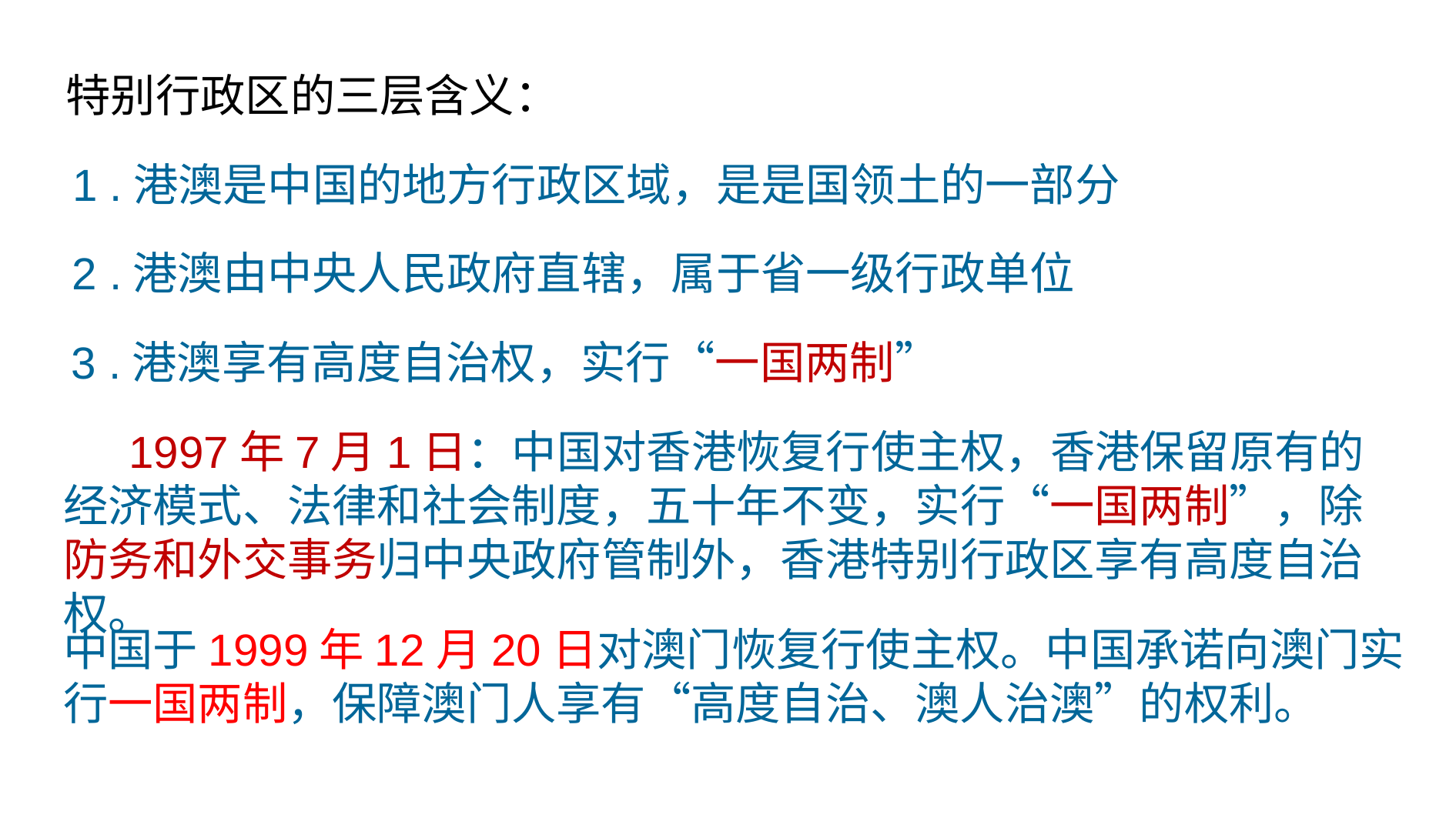

特别行政区的三层含义：
1 .港澳是中国的地方行政区域，是是国领土的一部分
2 .港澳由中央人民政府直辖，属于省一级行政单位
3 .港澳享有高度自治权，实行“一国两制”
　 1997年7月1日：中国对香港恢复行使主权，香港保留原有的经济模式、法律和社会制度，五十年不变，实行“一国两制”，除防务和外交事务归中央政府管制外，香港特别行政区享有高度自治权。
中国于1999年12月20日对澳门恢复行使主权。中国承诺向澳门实行一国两制，保障澳门人享有“高度自治、澳人治澳”的权利。